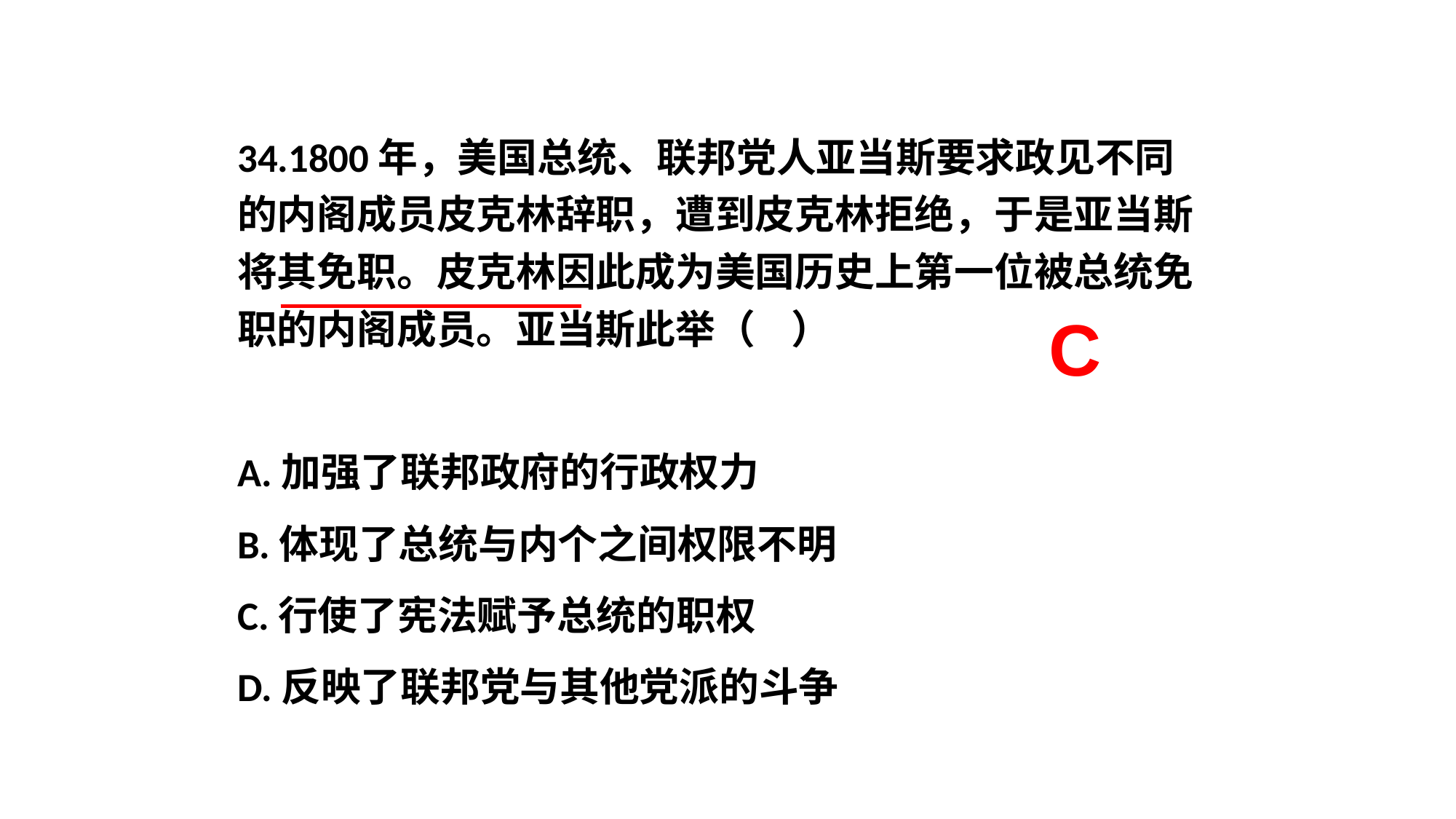

34.1800年，美国总统、联邦党人亚当斯要求政见不同的内阁成员皮克林辞职，遭到皮克林拒绝，于是亚当斯将其免职。皮克林因此成为美国历史上第一位被总统免职的内阁成员。亚当斯此举（    ）

A.加强了联邦政府的行政权力
B.体现了总统与内个之间权限不明
C.行使了宪法赋予总统的职权
D.反映了联邦党与其他党派的斗争
C